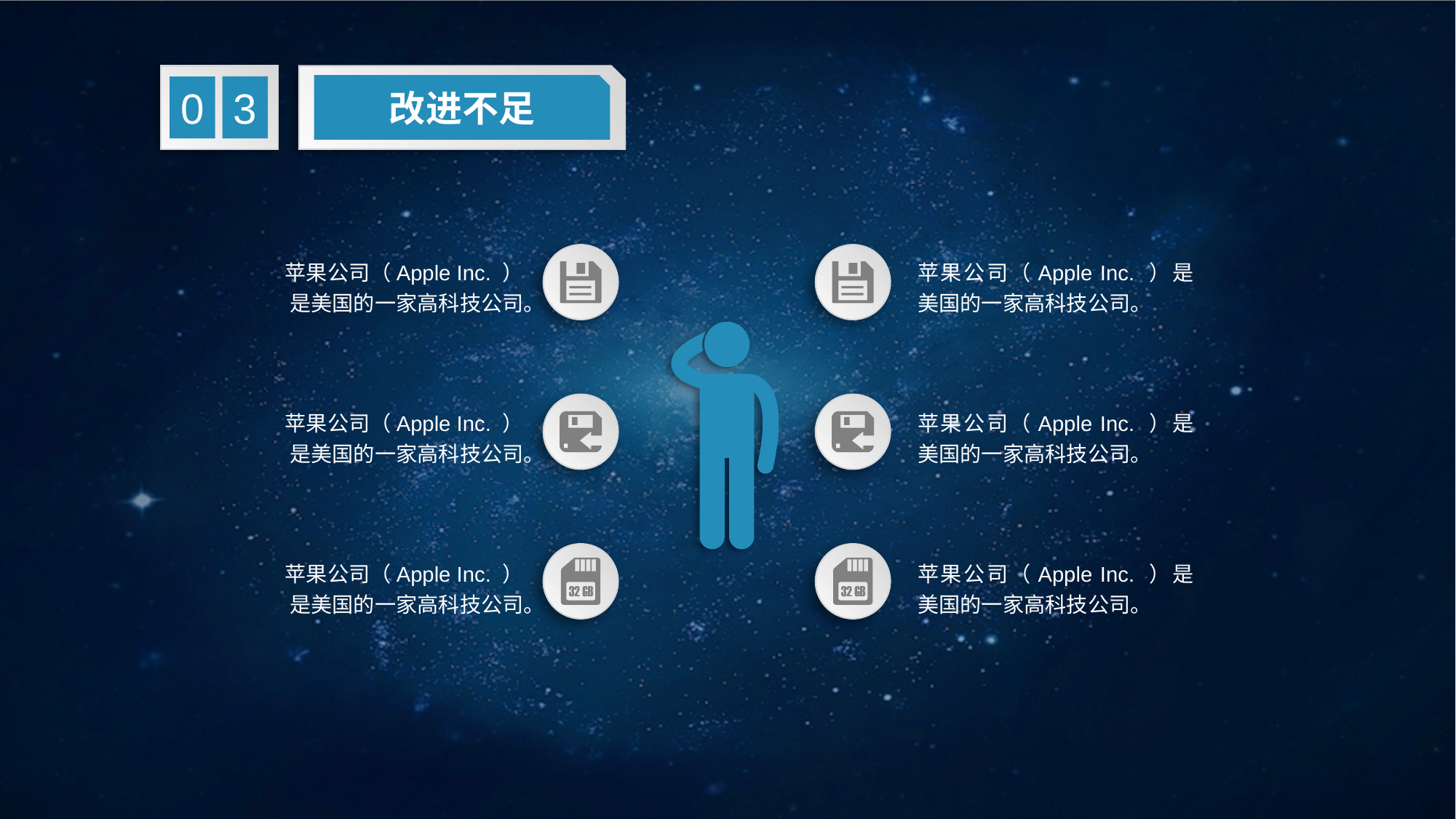

改进不足

3

0

苹果公司（Apple Inc. ）是美国的一家高科技公司。
苹果公司（Apple Inc. ）是美国的一家高科技公司。

苹果公司（Apple Inc. ）是美国的一家高科技公司。
苹果公司（Apple Inc. ）是美国的一家高科技公司。

苹果公司（Apple Inc. ）是美国的一家高科技公司。
苹果公司（Apple Inc. ）是美国的一家高科技公司。